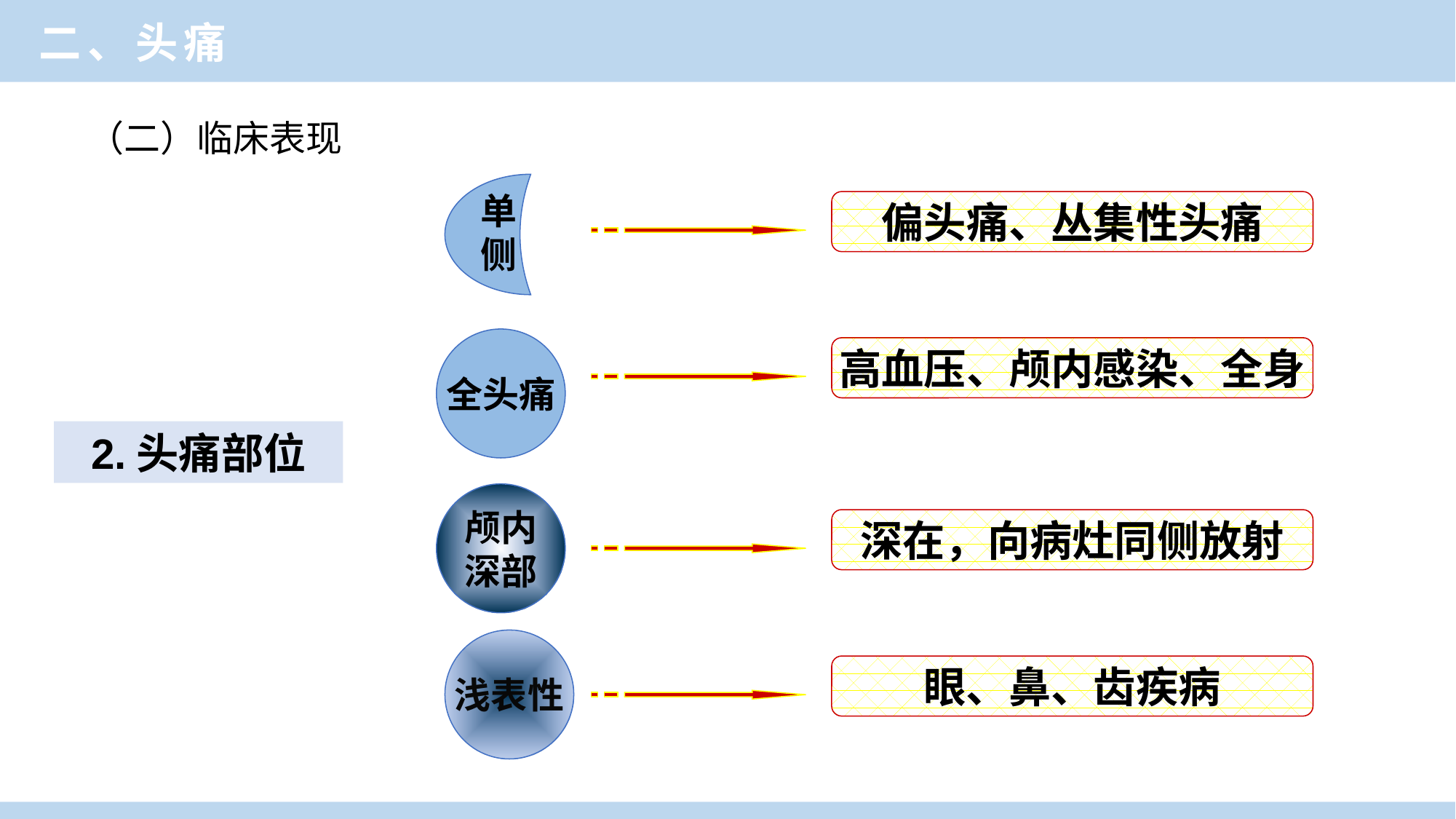

二、头痛
（二）临床表现

单侧
偏头痛、丛集性头痛

全头痛
高血压、颅内感染、全身

颅内
深部
深在，向病灶同侧放射

浅表性
眼、鼻、齿疾病

2.头痛部位